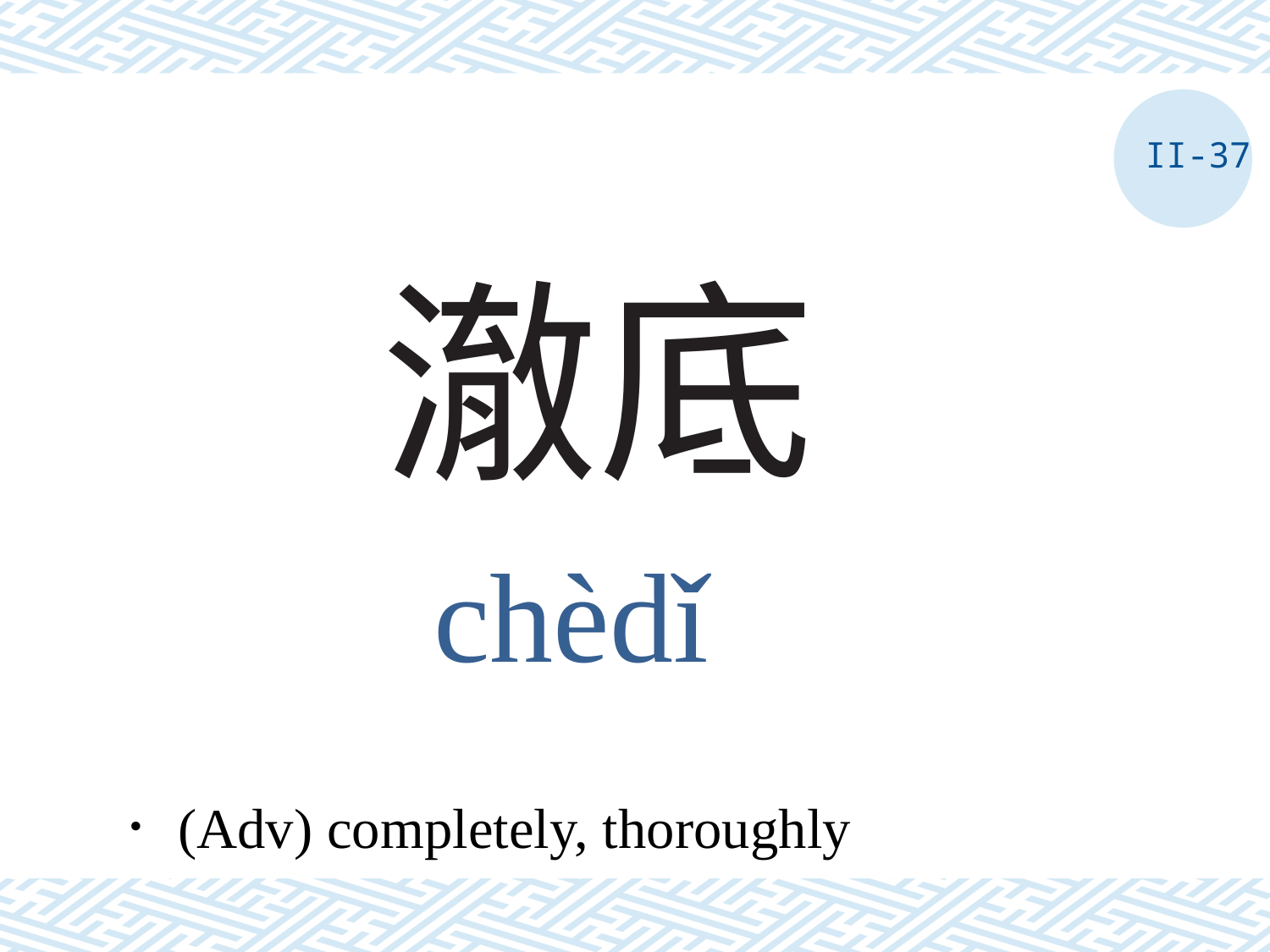

II-37

# 澈底
chèdǐ
．(Adv) completely, thoroughly